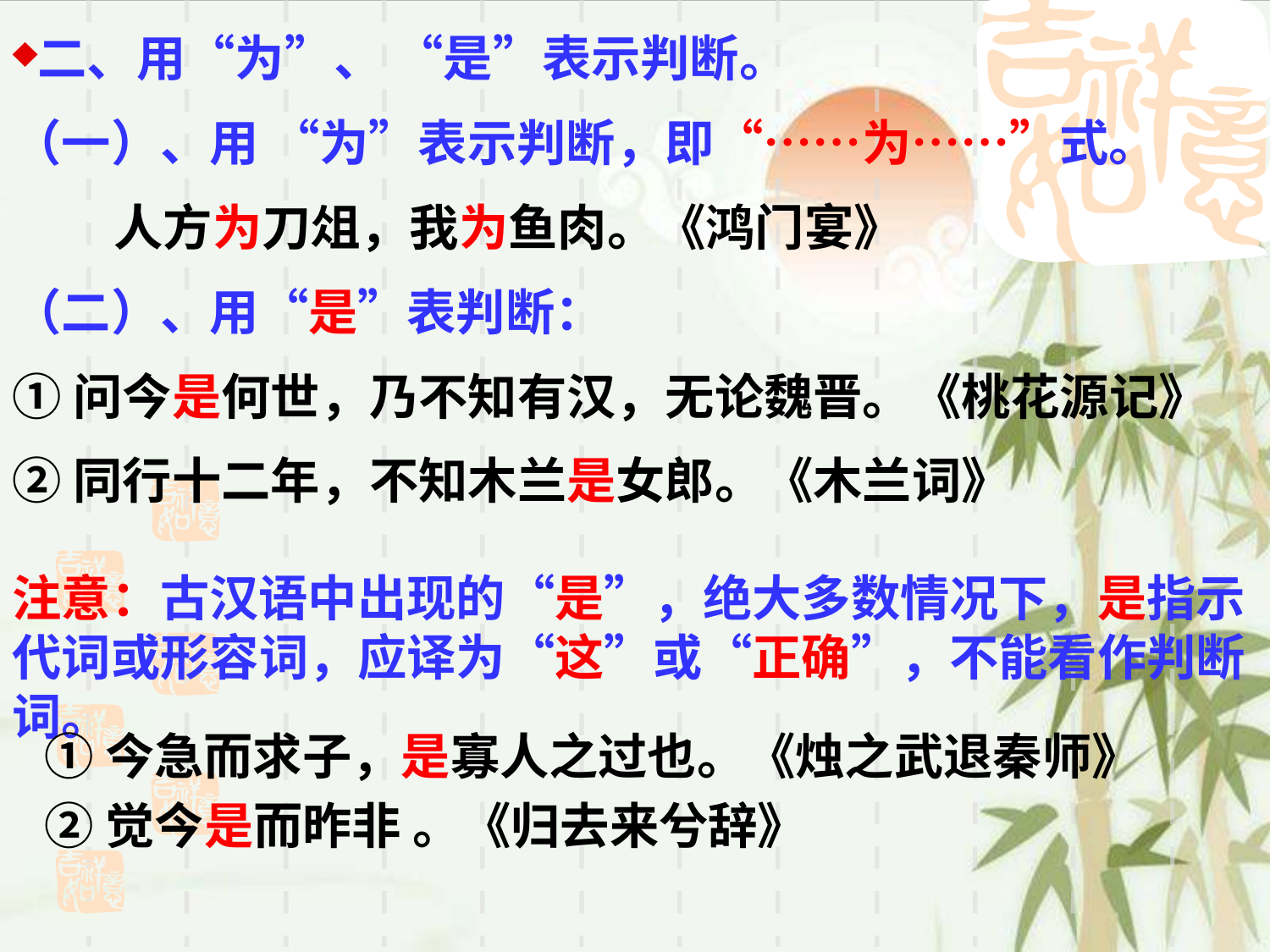

二、用“为”、 “是”表示判断。
（一）、用 “为”表示判断，即“……为……”式。
        人方为刀俎，我为鱼肉。《鸿门宴》
（二）、用“是”表判断：
①问今是何世，乃不知有汉，无论魏晋。《桃花源记》
②同行十二年，不知木兰是女郎。《木兰词》
注意：古汉语中出现的“是”，绝大多数情况下，是指示代词或形容词，应译为“这”或“正确”，不能看作判断词。
①今急而求子，是寡人之过也。《烛之武退秦师》
②觉今是而昨非 。《归去来兮辞》